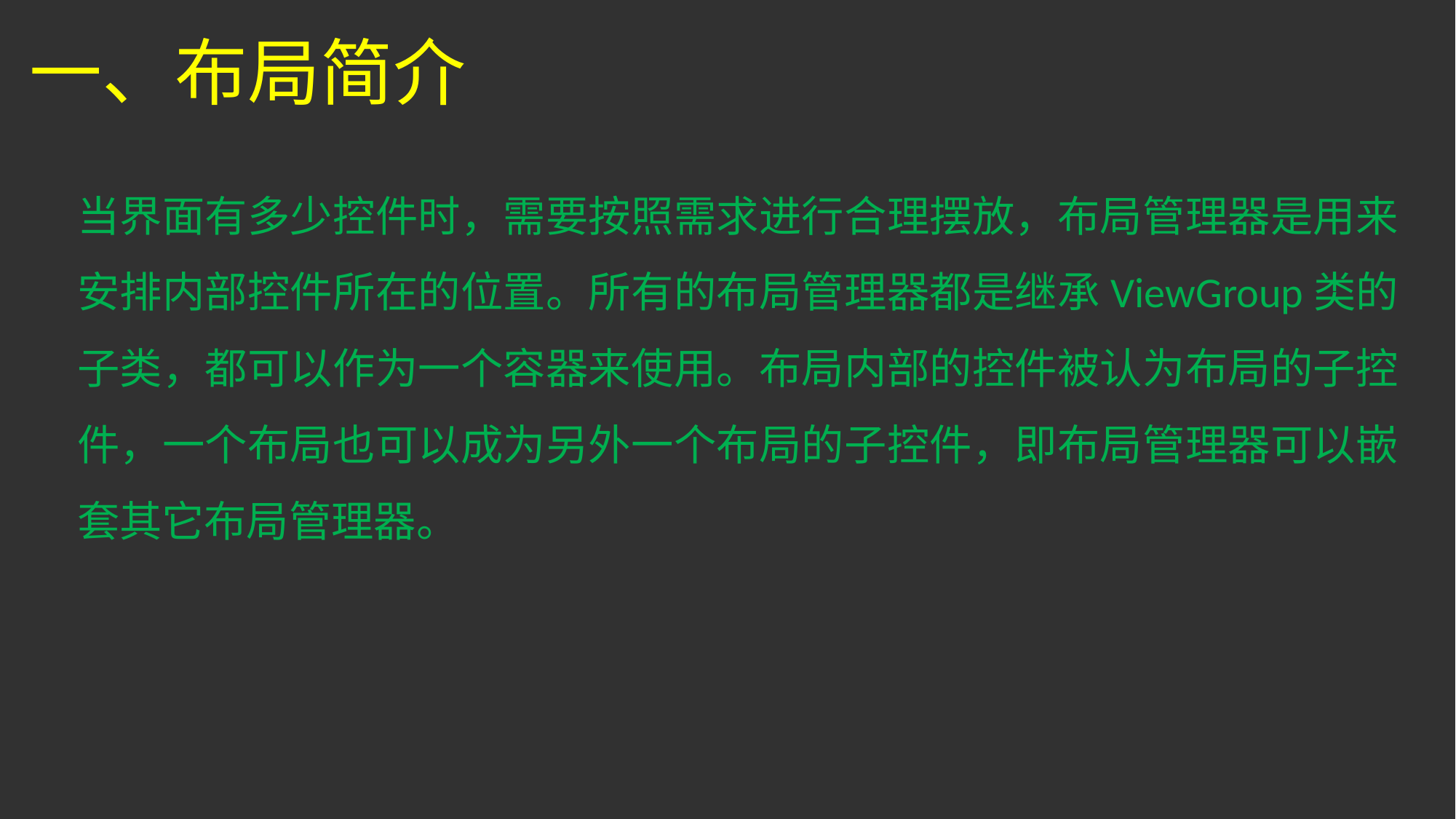

一、布局简介
当界面有多少控件时，需要按照需求进行合理摆放，布局管理器是用来安排内部控件所在的位置。所有的布局管理器都是继承ViewGroup类的子类，都可以作为一个容器来使用。布局内部的控件被认为布局的子控件，一个布局也可以成为另外一个布局的子控件，即布局管理器可以嵌套其它布局管理器。